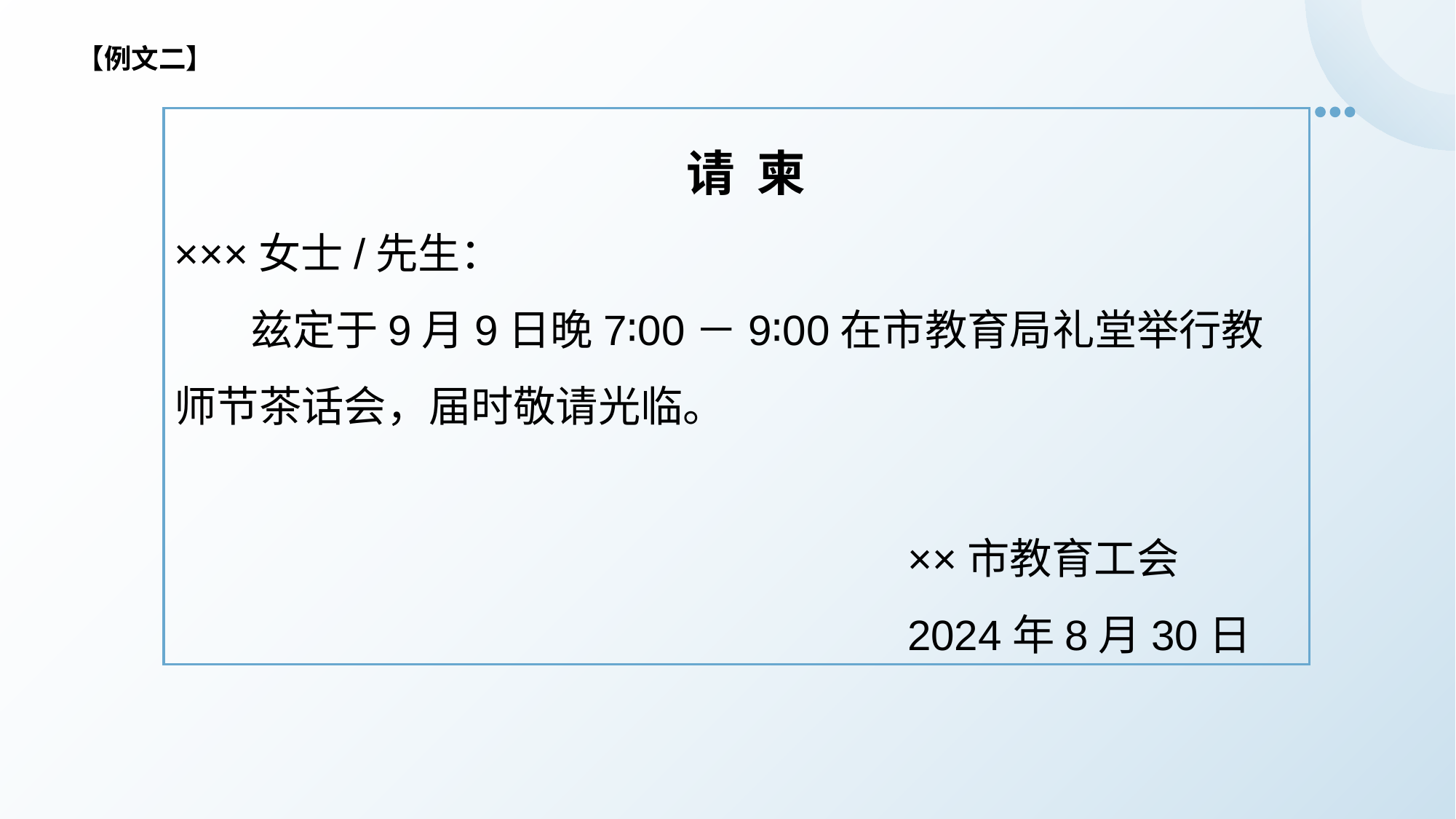

【例文二】
 请  柬
×××女士/先生：
       兹定于9月9日晚7∶00－9∶00在市教育局礼堂举行教师节茶话会，届时敬请光临。
                                                              ××市教育工会
                                                              2024年8月30日